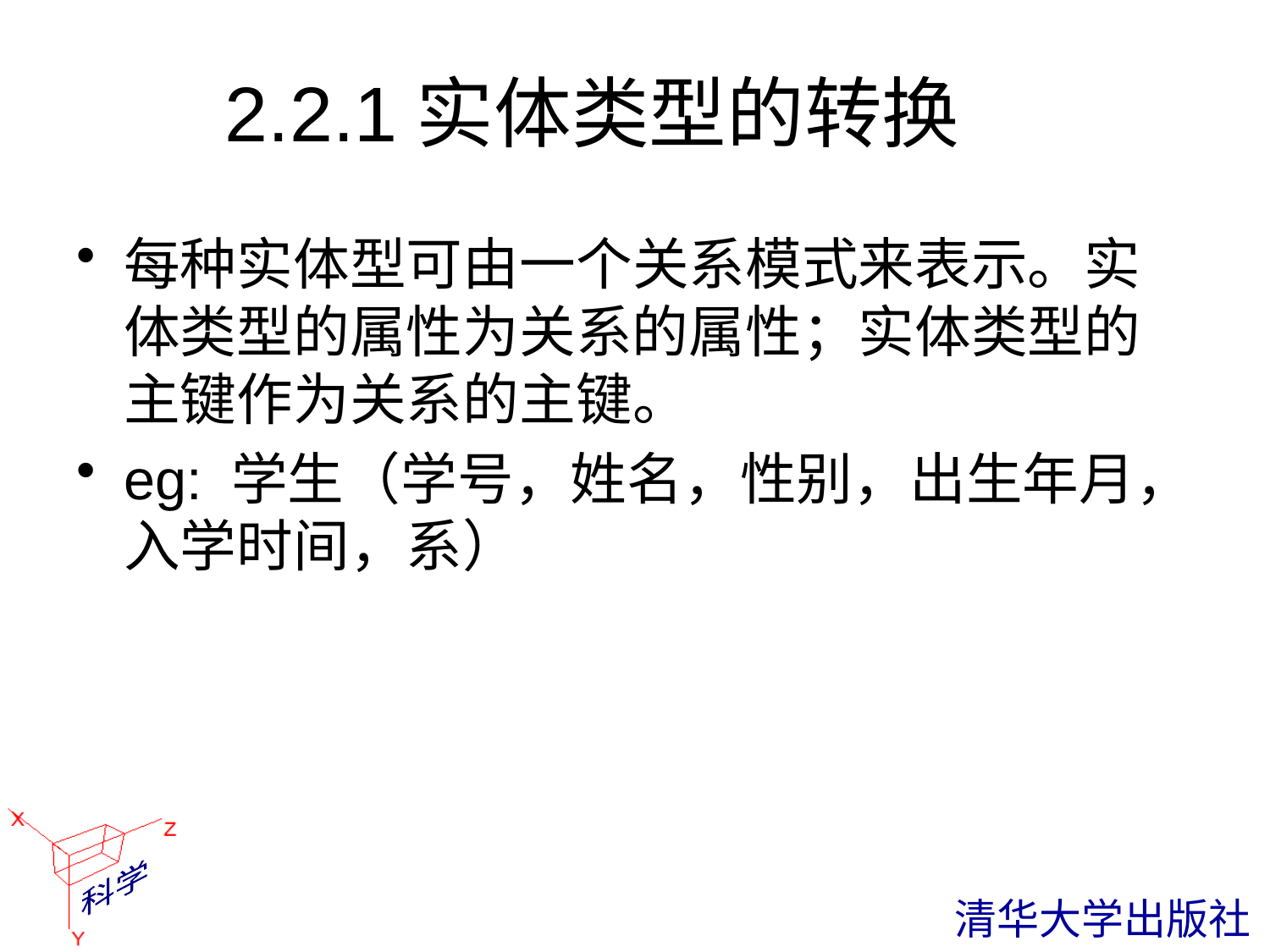

# 2.2.1实体类型的转换
每种实体型可由一个关系模式来表示。实体类型的属性为关系的属性；实体类型的主键作为关系的主键。
eg: 学生（学号，姓名，性别，出生年月，入学时间，系）
      清华大学出版社